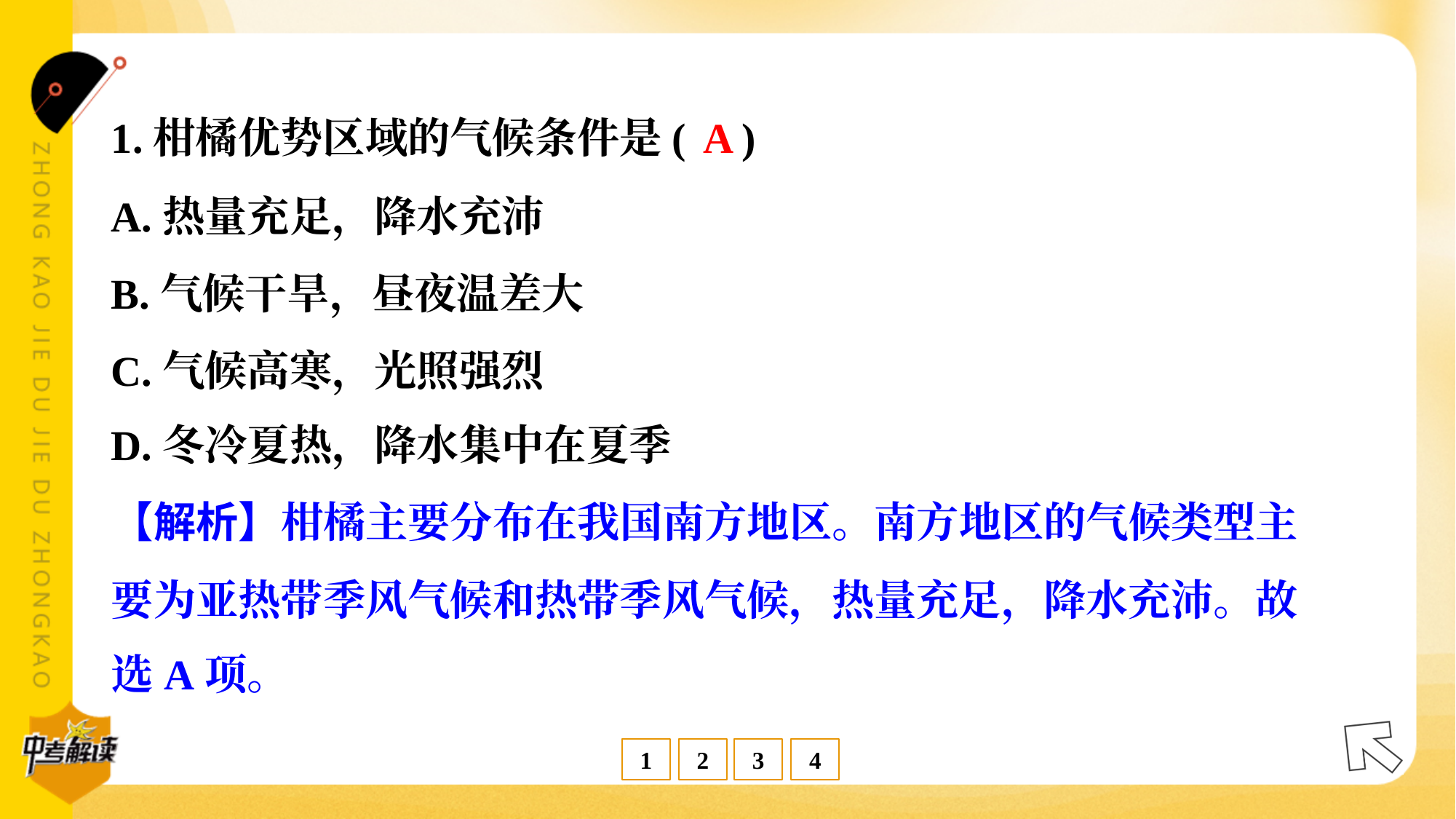

A
1.柑橘优势区域的气候条件是(     )
A.热量充足，降水充沛
B.气候干旱，昼夜温差大
C.气候高寒，光照强烈
D.冬冷夏热，降水集中在夏季
【解析】柑橘主要分布在我国南方地区。南方地区的气候类型主
要为亚热带季风气候和热带季风气候，热量充足，降水充沛。故
选A项。